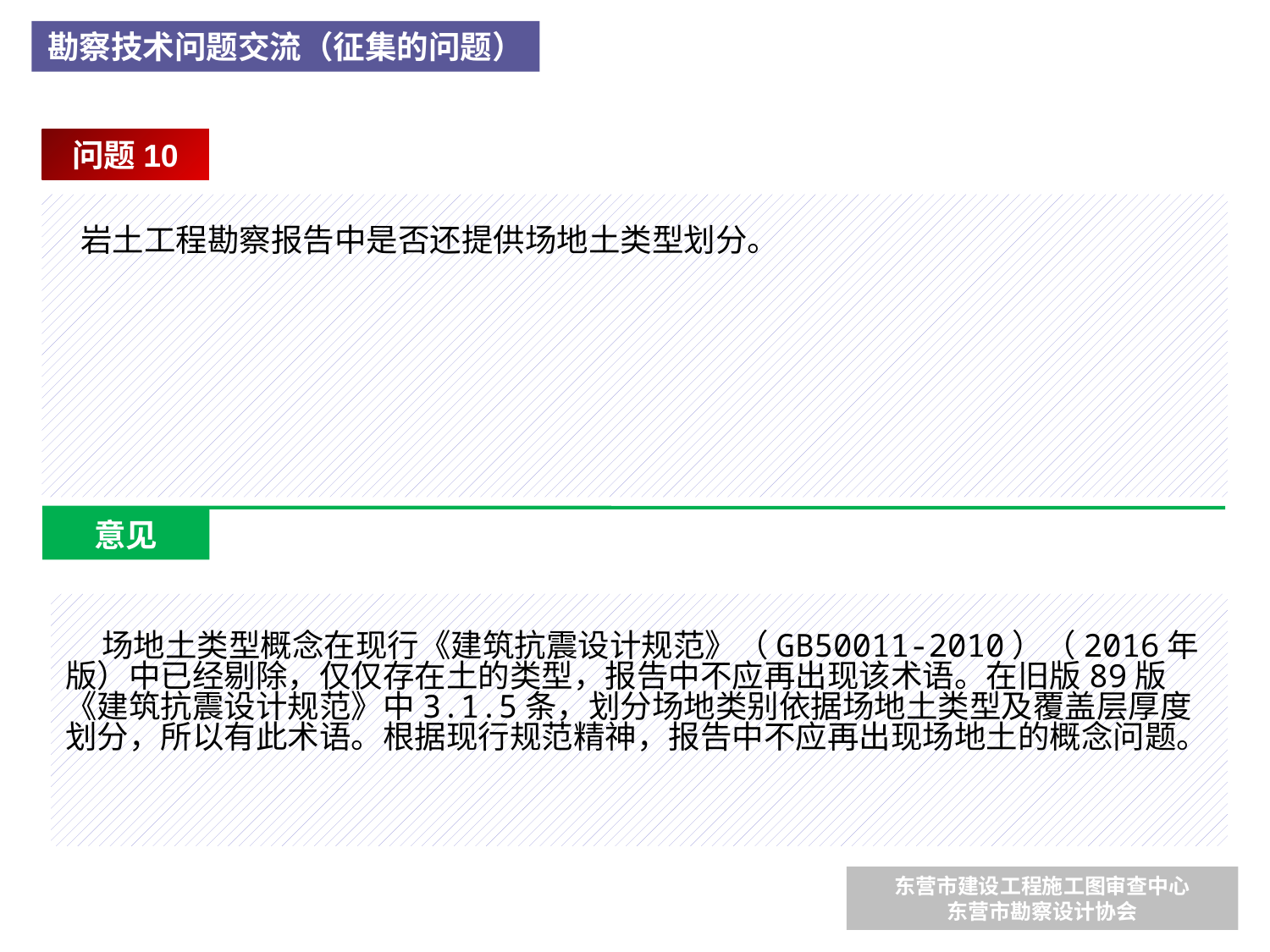

勘察技术问题交流（征集的问题）
问题10

    岩土工程勘察报告中是否还提供场地土类型划分。
意见

    场地土类型概念在现行《建筑抗震设计规范》（GB50011-2010）（2016年版）中已经剔除，仅仅存在土的类型，报告中不应再出现该术语。在旧版89版《建筑抗震设计规范》中3.1.5条，划分场地类别依据场地土类型及覆盖层厚度划分，所以有此术语。根据现行规范精神，报告中不应再出现场地土的概念问题。
东营市建设工程施工图审查中心
东营市勘察设计协会